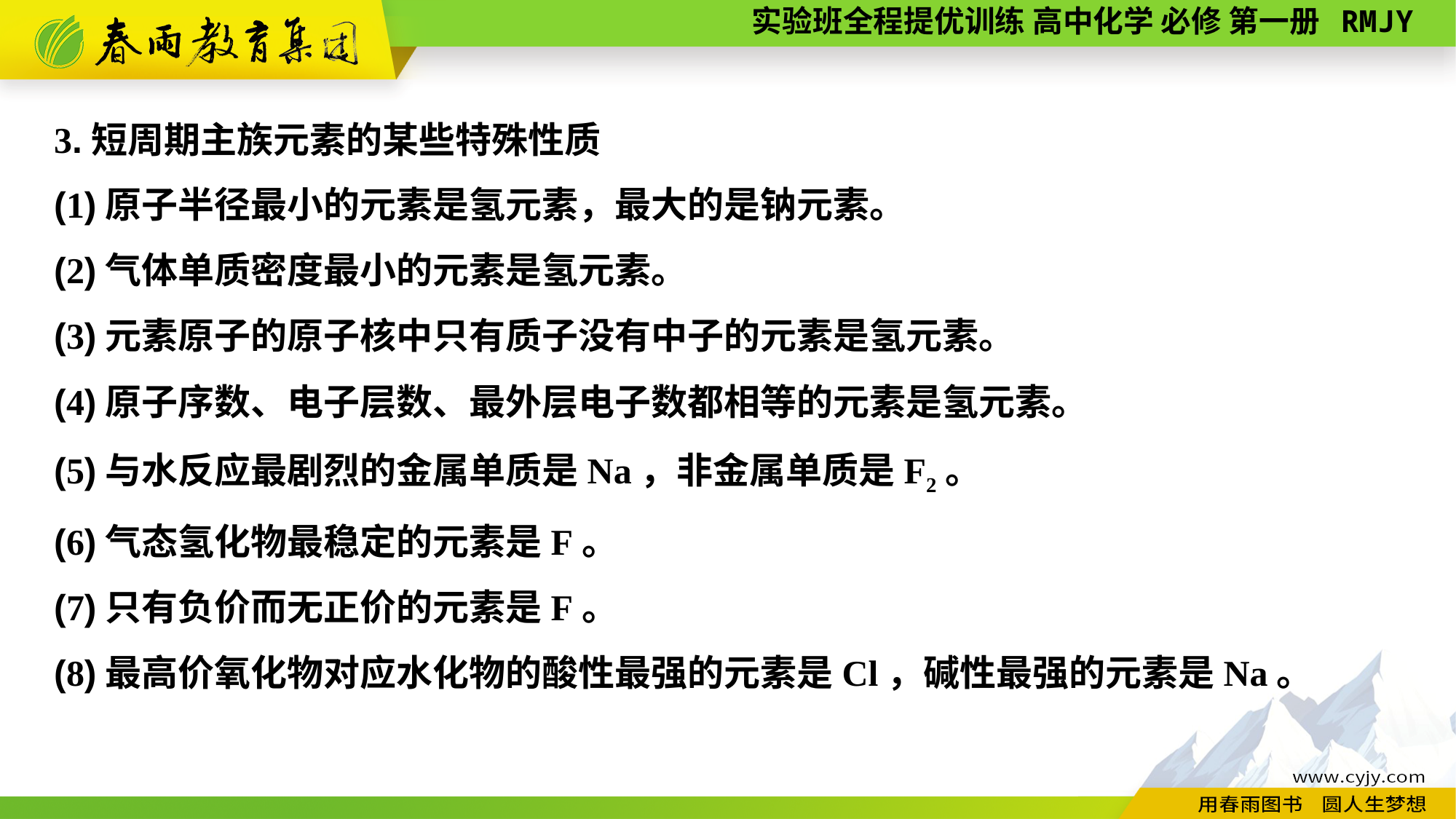

3.短周期主族元素的某些特殊性质
(1)原子半径最小的元素是氢元素，最大的是钠元素。
(2)气体单质密度最小的元素是氢元素。
(3)元素原子的原子核中只有质子没有中子的元素是氢元素。
(4)原子序数、电子层数、最外层电子数都相等的元素是氢元素。
(5)与水反应最剧烈的金属单质是Na，非金属单质是F2。
(6)气态氢化物最稳定的元素是F。
(7)只有负价而无正价的元素是F。
(8)最高价氧化物对应水化物的酸性最强的元素是Cl，碱性最强的元素是Na。